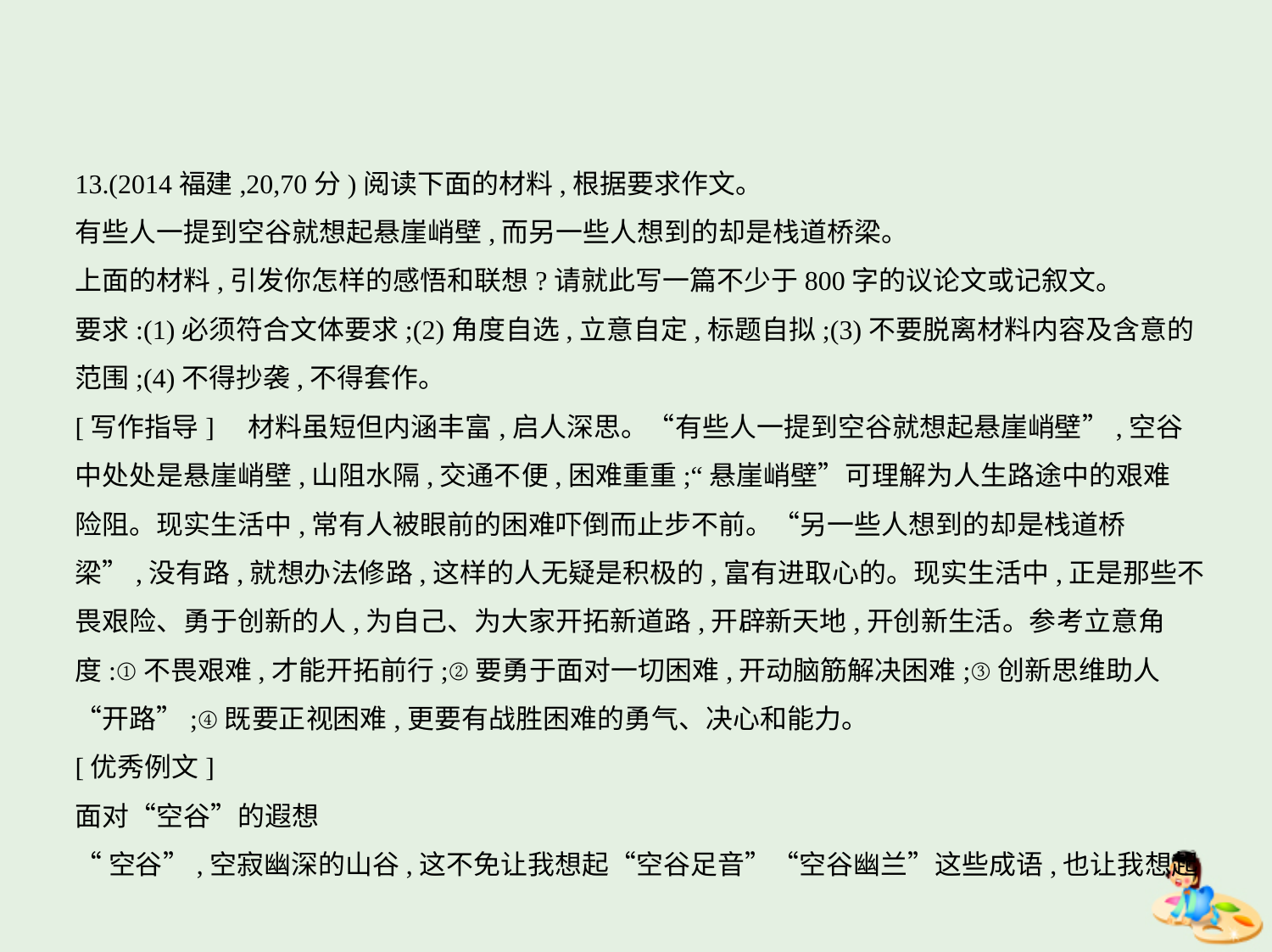

13.(2014福建,20,70分)阅读下面的材料,根据要求作文。
有些人一提到空谷就想起悬崖峭壁,而另一些人想到的却是栈道桥梁。
上面的材料,引发你怎样的感悟和联想?请就此写一篇不少于800字的议论文或记叙文。
要求:(1)必须符合文体要求;(2)角度自选,立意自定,标题自拟;(3)不要脱离材料内容及含意的
范围;(4)不得抄袭,不得套作。
[写作指导]　材料虽短但内涵丰富,启人深思。“有些人一提到空谷就想起悬崖峭壁”,空谷
中处处是悬崖峭壁,山阻水隔,交通不便,困难重重;“悬崖峭壁”可理解为人生路途中的艰难
险阻。现实生活中,常有人被眼前的困难吓倒而止步不前。“另一些人想到的却是栈道桥
梁”,没有路,就想办法修路,这样的人无疑是积极的,富有进取心的。现实生活中,正是那些不
畏艰险、勇于创新的人,为自己、为大家开拓新道路,开辟新天地,开创新生活。参考立意角
度:①不畏艰难,才能开拓前行;②要勇于面对一切困难,开动脑筋解决困难;③创新思维助人
“开路”;④既要正视困难,更要有战胜困难的勇气、决心和能力。
[优秀例文]
面对“空谷”的遐想
“空谷”,空寂幽深的山谷,这不免让我想起“空谷足音”“空谷幽兰”这些成语,也让我想起